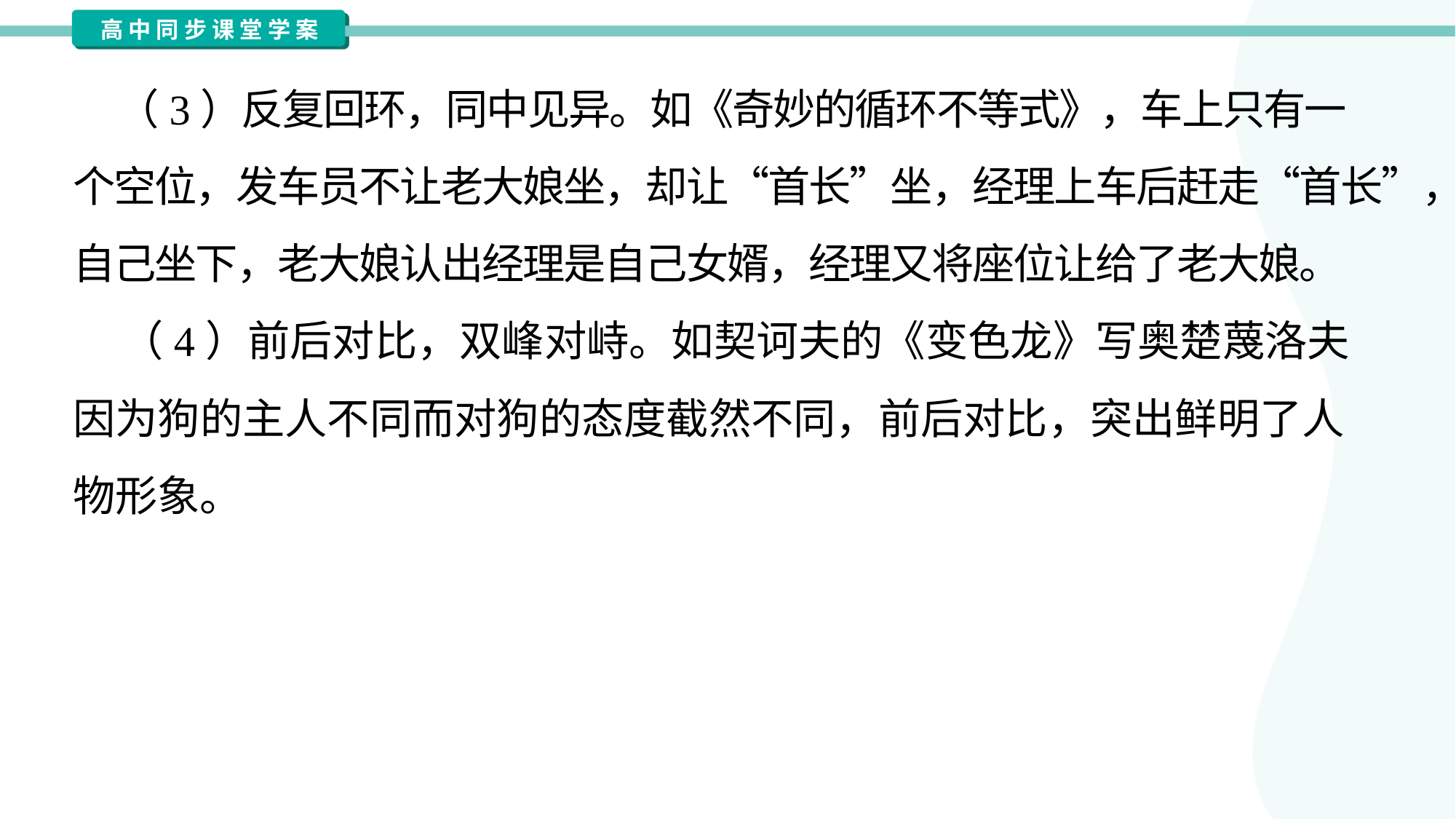

（3）反复回环，同中见异。如《奇妙的循环不等式》，车上只有一
个空位，发车员不让老大娘坐，却让“首长”坐，经理上车后赶走“首长”，
自己坐下，老大娘认出经理是自己女婿，经理又将座位让给了老大娘。
    （4）前后对比，双峰对峙。如契诃夫的《变色龙》写奥楚蔑洛夫
因为狗的主人不同而对狗的态度截然不同，前后对比，突出鲜明了人
物形象。